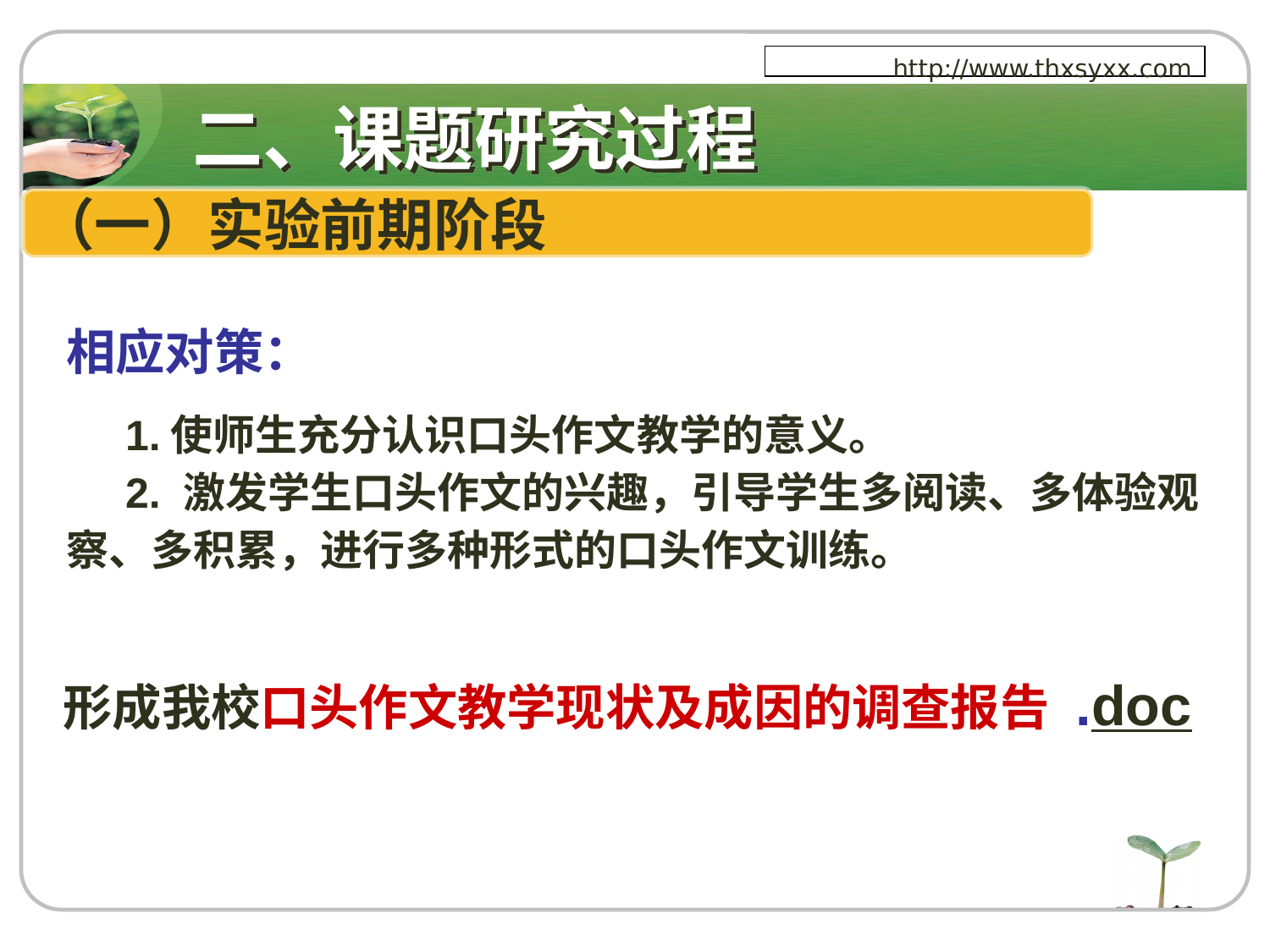

二、课题研究过程
http://www.thxsyxx.com
（一）实验前期阶段
相应对策：
     1.使师生充分认识口头作文教学的意义。
     2. 激发学生口头作文的兴趣，引导学生多阅读、多体验观察、多积累，进行多种形式的口头作文训练。
  形成我校口头作文教学现状及成因的调查报告 .doc